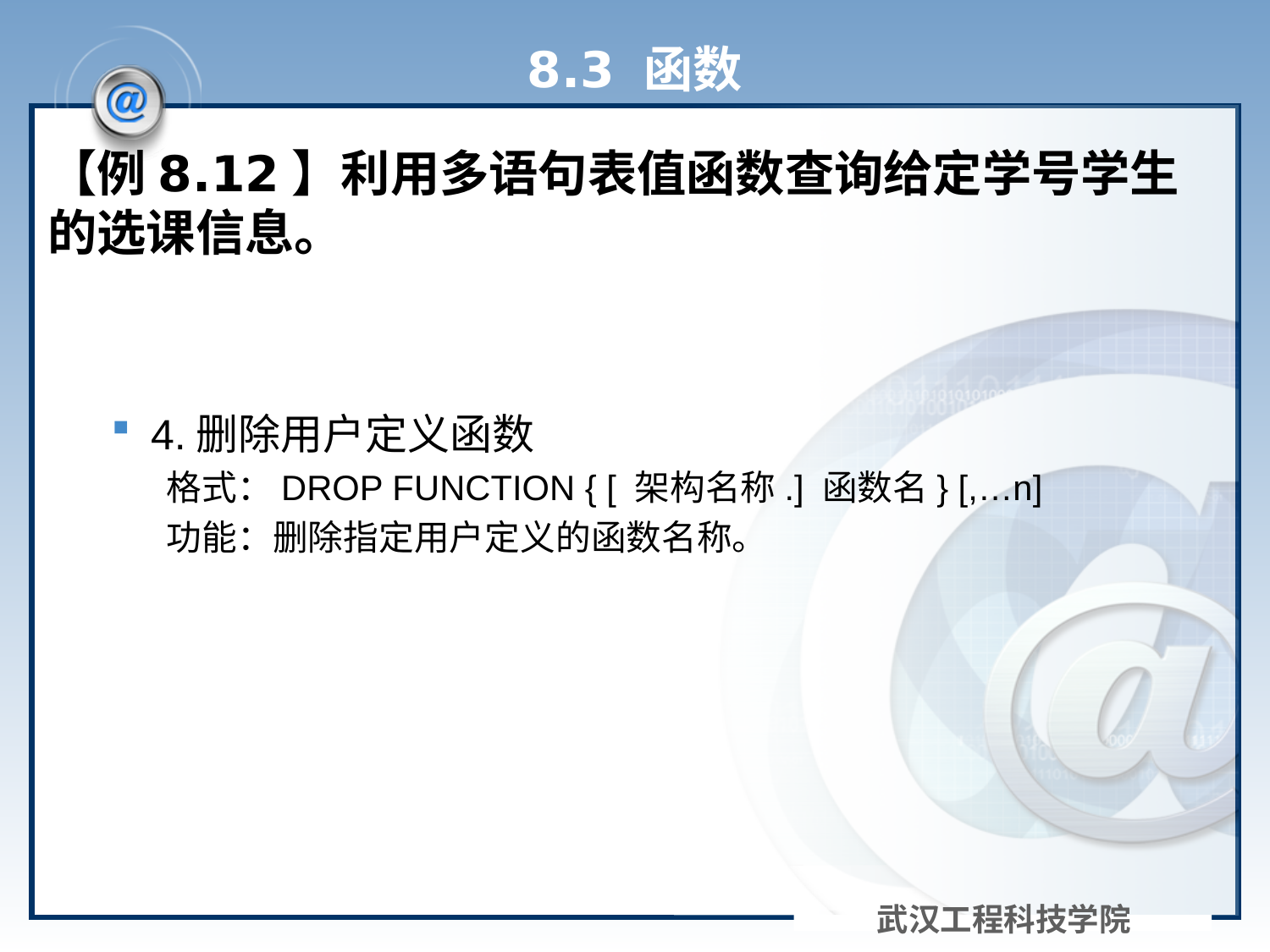

# 8.3 函数
【例8.12】利用多语句表值函数查询给定学号学生的选课信息。

4.删除用户定义函数
格式：DROP FUNCTION { [ 架构名称.] 函数名} [,…n]
功能：删除指定用户定义的函数名称。

武汉工程科技学院